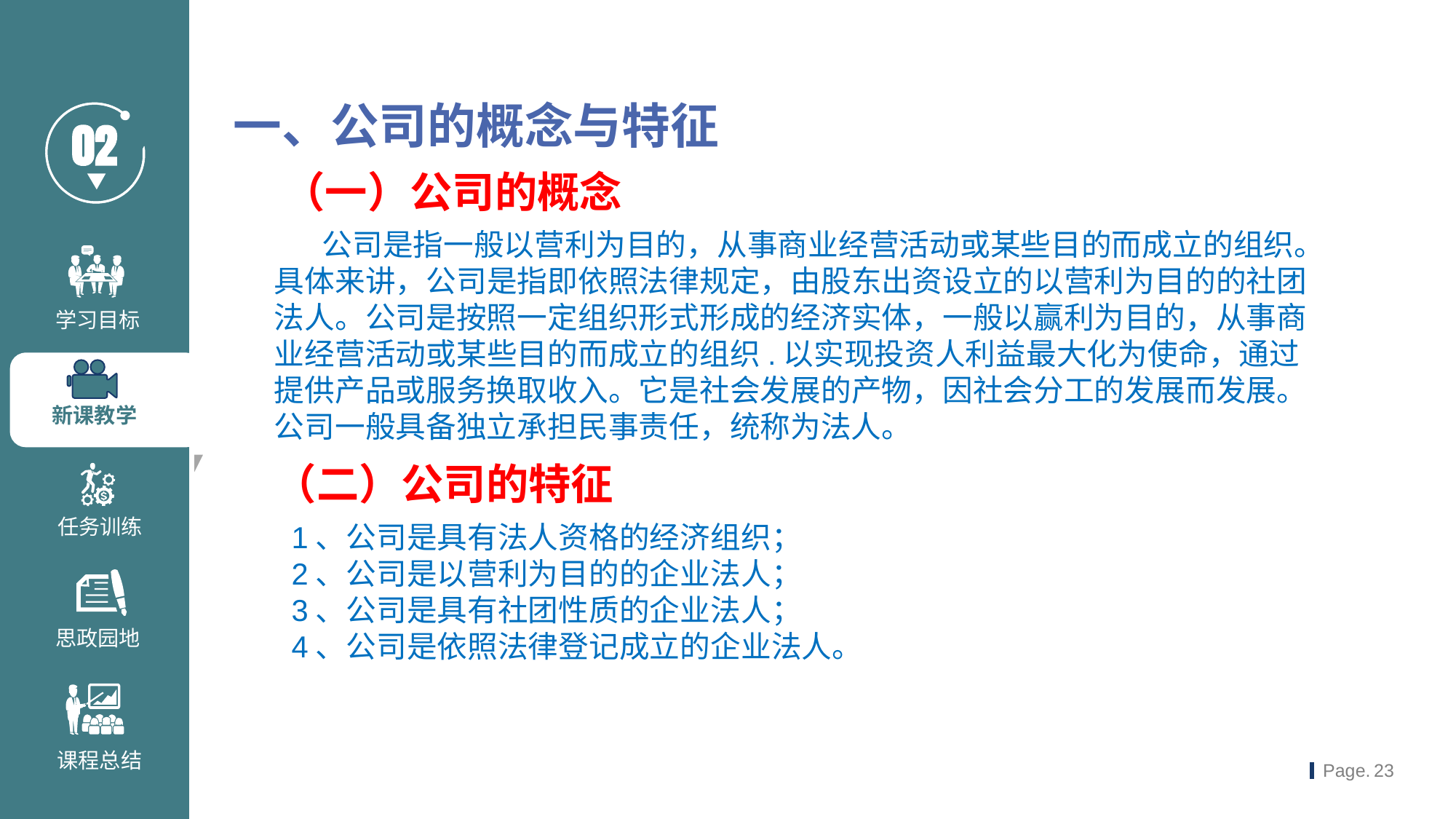

一、公司的概念与特征
（一）公司的概念
      公司是指一般以营利为目的，从事商业经营活动或某些目的而成立的组织。
具体来讲，公司是指即依照法律规定，由股东出资设立的以营利为目的的社团法人。公司是按照一定组织形式形成的经济实体，一般以赢利为目的，从事商业经营活动或某些目的而成立的组织.以实现投资人利益最大化为使命，通过提供产品或服务换取收入。它是社会发展的产物，因社会分工的发展而发展。公司一般具备独立承担民事责任，统称为法人。
（二）公司的特征
1、公司是具有法人资格的经济组织；
2、公司是以营利为目的的企业法人；
3、公司是具有社团性质的企业法人；
4、公司是依照法律登记成立的企业法人。